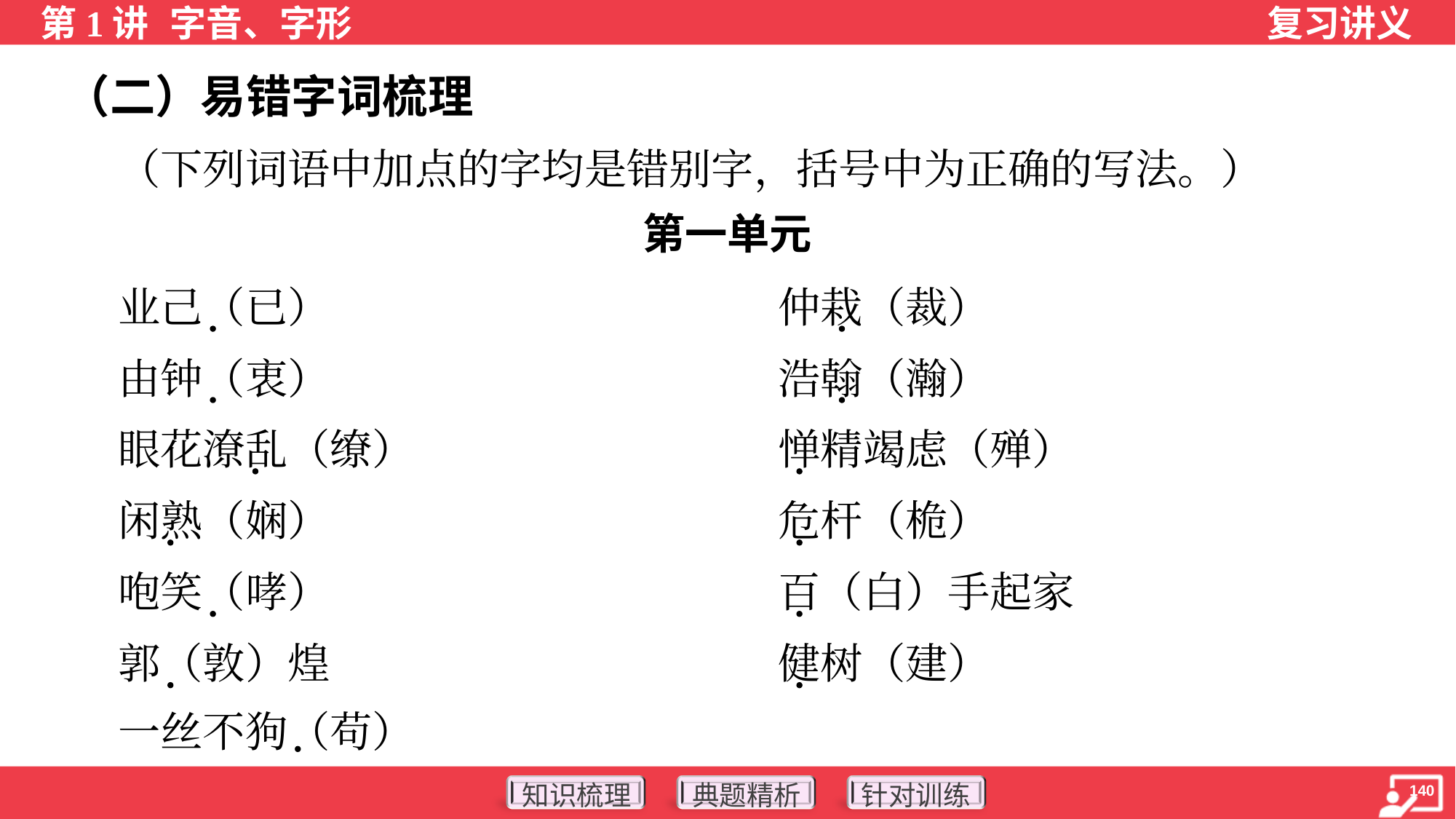

（二）易错字词梳理
    （下列词语中加点的字均是错别字，括号中为正确的写法。）
第一单元
    业己（已）	仲栽（裁）
    由钟（衷）	浩翰（瀚）
    眼花潦乱（缭）	惮精竭虑（殚）
    闲熟（娴）	危杆（桅）
    咆笑（哮）	百（白）手起家
    郭（敦）煌	健树（建）
    一丝不狗（苟）